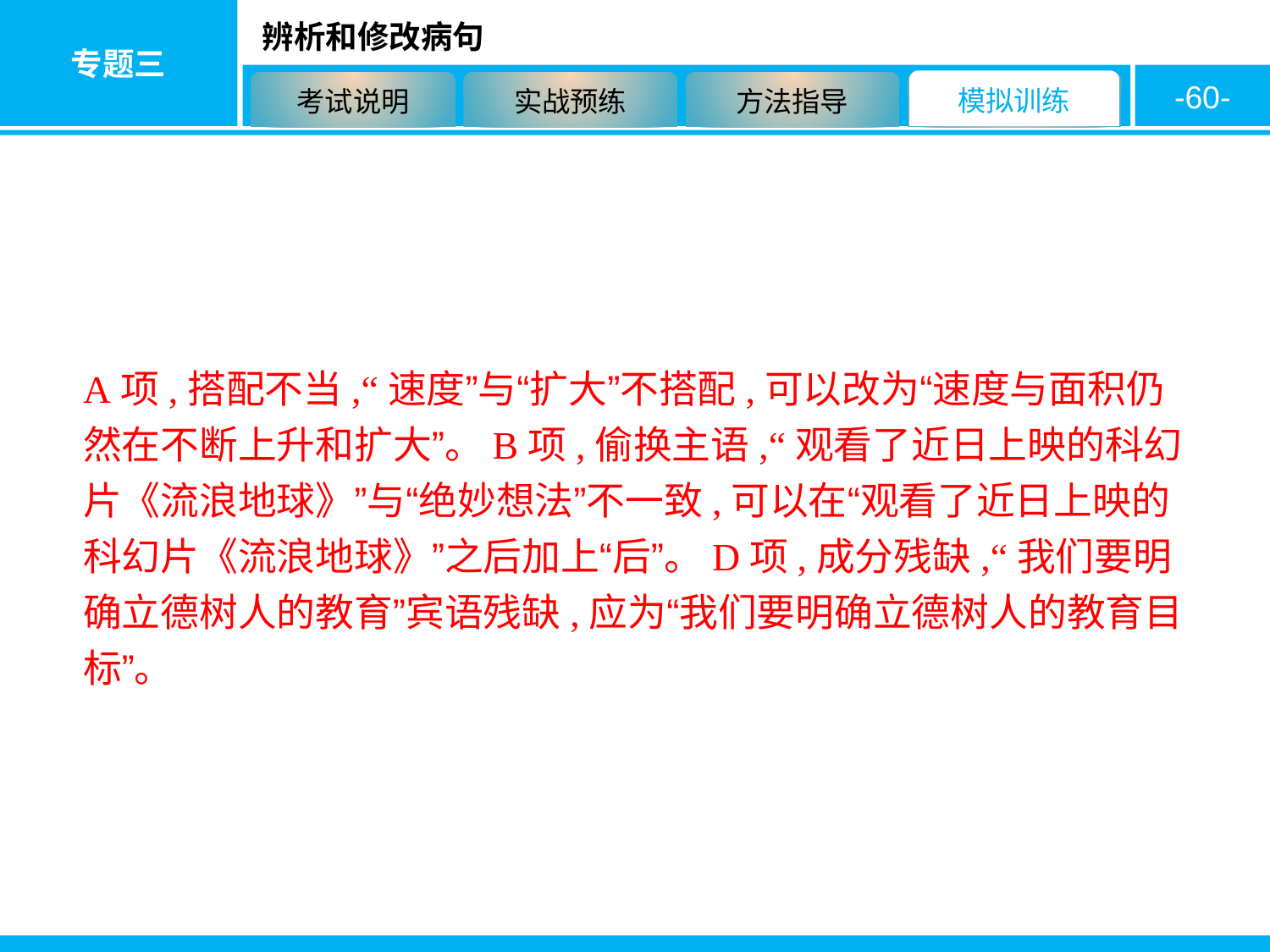

-60-
A项,搭配不当,“速度”与“扩大”不搭配,可以改为“速度与面积仍然在不断上升和扩大”。B项,偷换主语,“观看了近日上映的科幻片《流浪地球》”与“绝妙想法”不一致,可以在“观看了近日上映的科幻片《流浪地球》”之后加上“后”。D项,成分残缺,“我们要明确立德树人的教育”宾语残缺,应为“我们要明确立德树人的教育目标”。